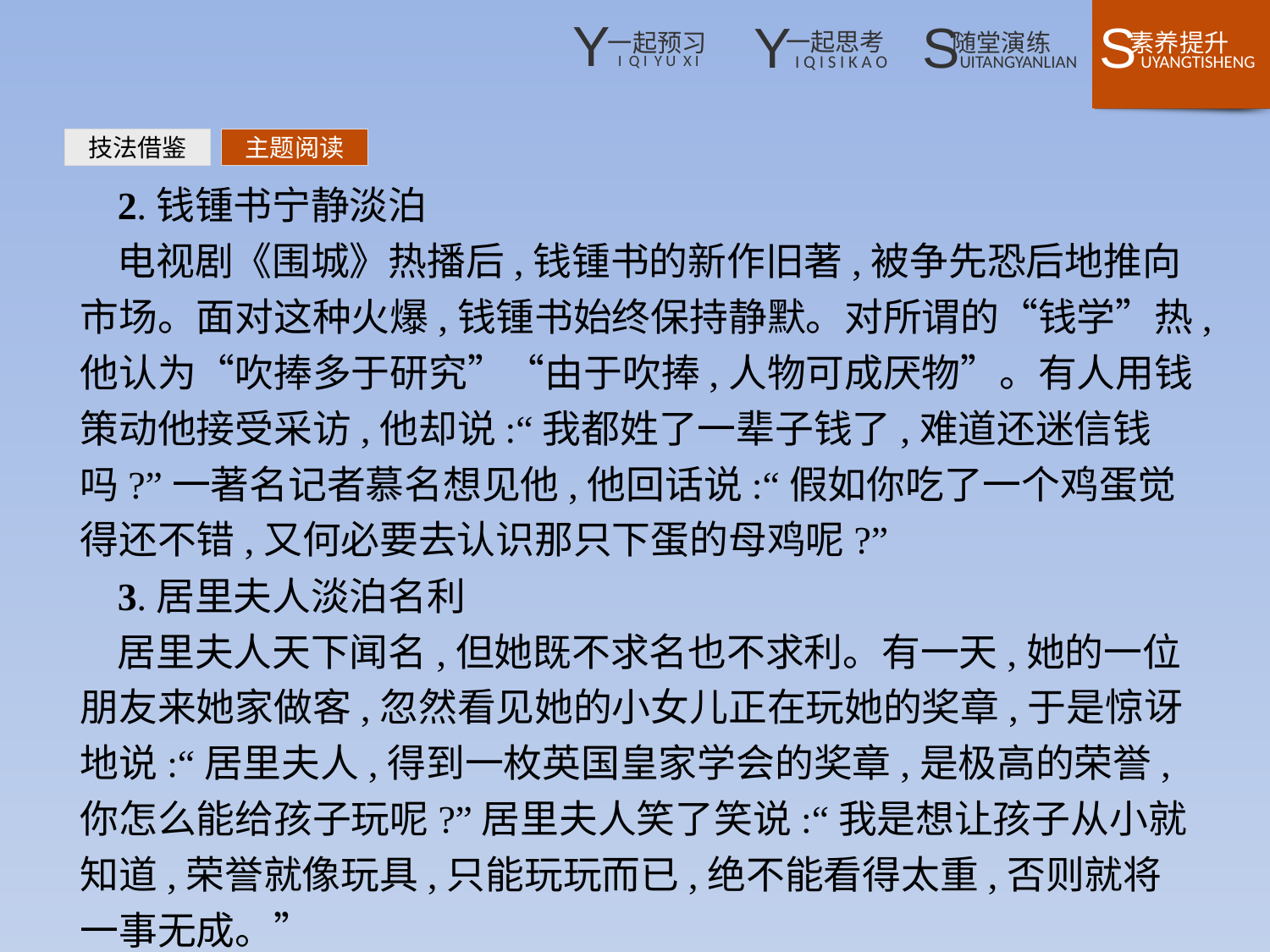

技法借鉴
主题阅读
2.钱锺书宁静淡泊
电视剧《围城》热播后,钱锺书的新作旧著,被争先恐后地推向市场。面对这种火爆,钱锺书始终保持静默。对所谓的“钱学”热,他认为“吹捧多于研究”“由于吹捧,人物可成厌物”。有人用钱策动他接受采访,他却说:“我都姓了一辈子钱了,难道还迷信钱吗?”一著名记者慕名想见他,他回话说:“假如你吃了一个鸡蛋觉得还不错,又何必要去认识那只下蛋的母鸡呢?”
3.居里夫人淡泊名利
居里夫人天下闻名,但她既不求名也不求利。有一天,她的一位朋友来她家做客,忽然看见她的小女儿正在玩她的奖章,于是惊讶地说:“居里夫人,得到一枚英国皇家学会的奖章,是极高的荣誉,你怎么能给孩子玩呢?”居里夫人笑了笑说:“我是想让孩子从小就知道,荣誉就像玩具,只能玩玩而已,绝不能看得太重,否则就将一事无成。”